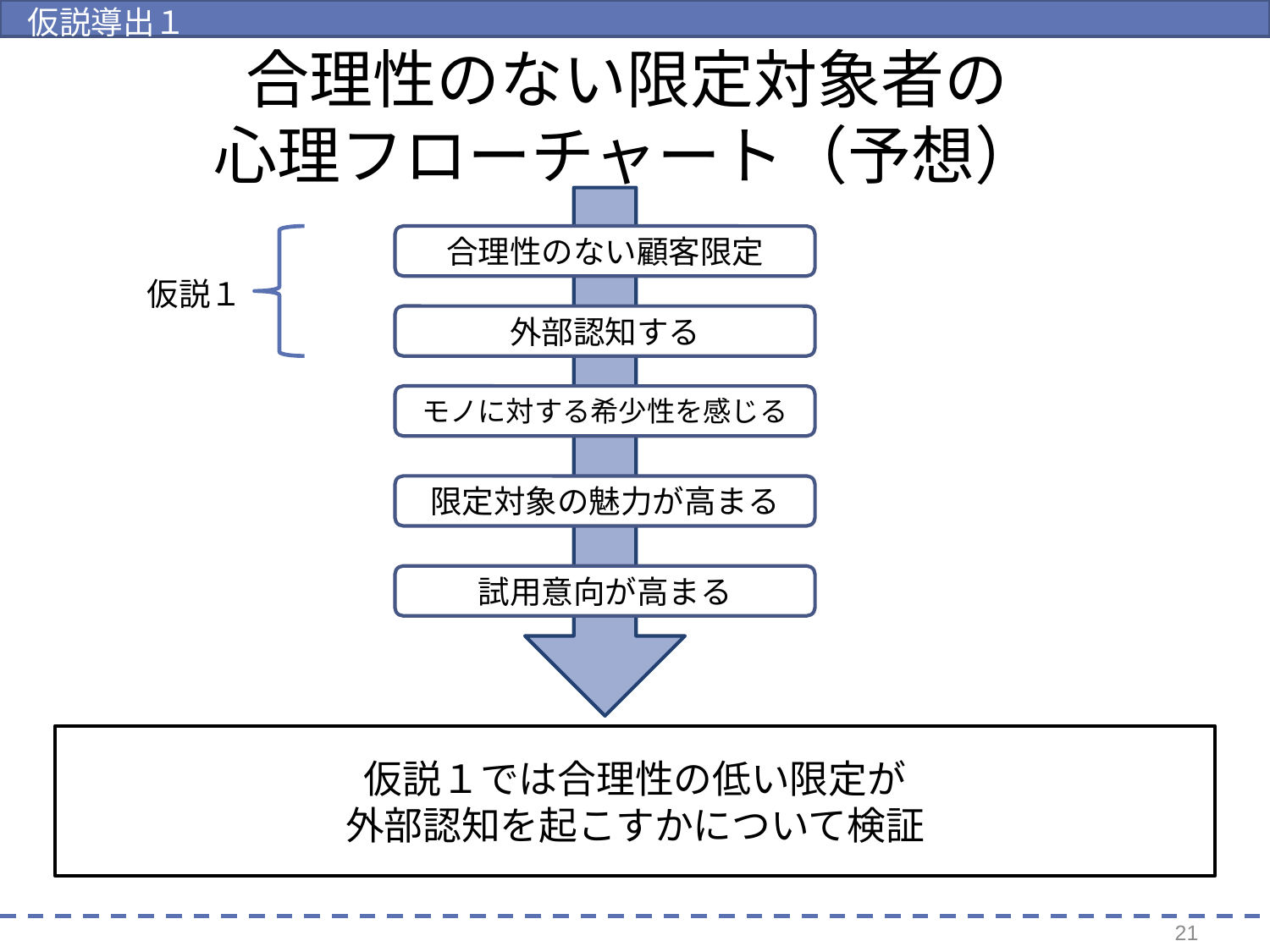

仮説導出１
# 合理性のない限定対象者の 心理フローチャート（予想）

合理性のない顧客限定
仮説１
外部認知する
モノに対する希少性を感じる
限定対象の魅力が高まる
試用意向が高まる
仮説１では合理性の低い限定が
外部認知を起こすかについて検証